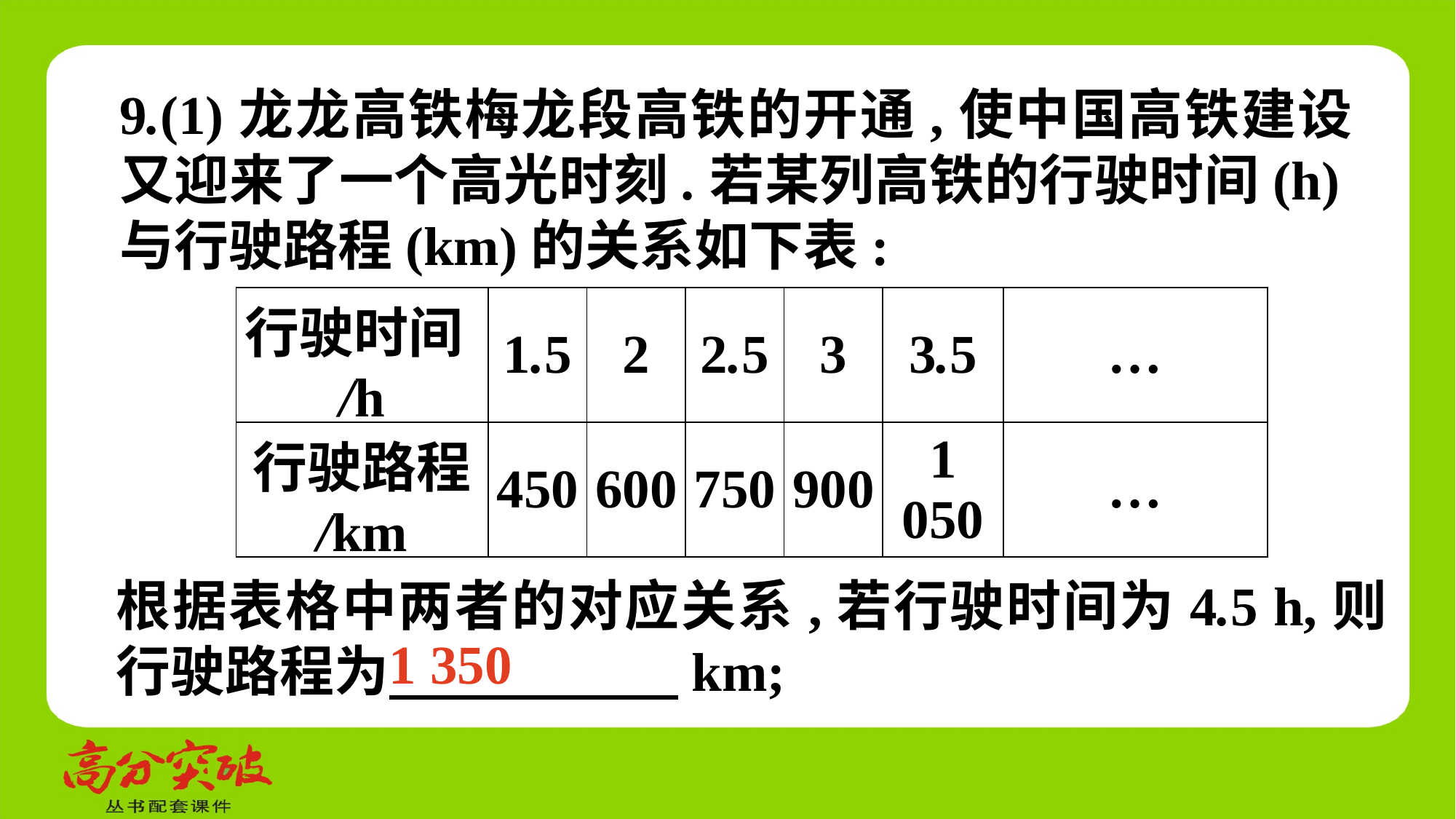

9.(1)龙龙高铁梅龙段高铁的开通,使中国高铁建设又迎来了一个高光时刻.若某列高铁的行驶时间(h)与行驶路程(km)的关系如下表:
| 行驶时间/h | 1.5 | 2 | 2.5 | 3 | 3.5 | … |
| --- | --- | --- | --- | --- | --- | --- |
| 行驶路程 /km | 450 | 600 | 750 | 900 | 1 050 | … |
根据表格中两者的对应关系,若行驶时间为4.5 h,则行驶路程为　                   km;
1 350